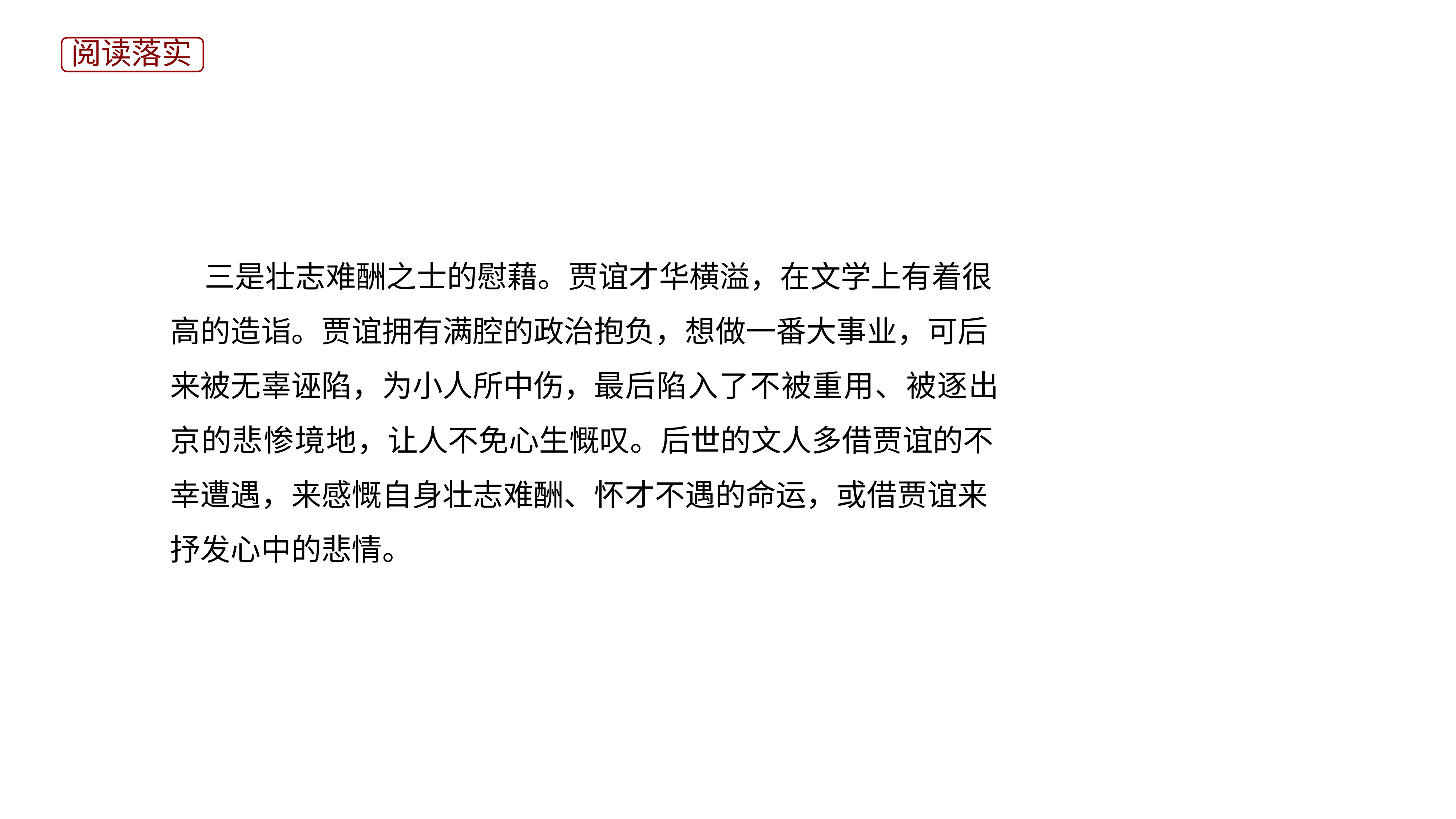

阅读落实

    三是壮志难酬之士的慰藉。贾谊才华横溢，在文学上有着很高的造诣。贾谊拥有满腔的政治抱负，想做一番大事业，可后来被无辜诬陷，为小人所中伤，最后陷入了不被重用、被逐出京的悲惨境地，让人不免心生慨叹。后世的文人多借贾谊的不幸遭遇，来感慨自身壮志难酬、怀才不遇的命运，或借贾谊来抒发心中的悲情。